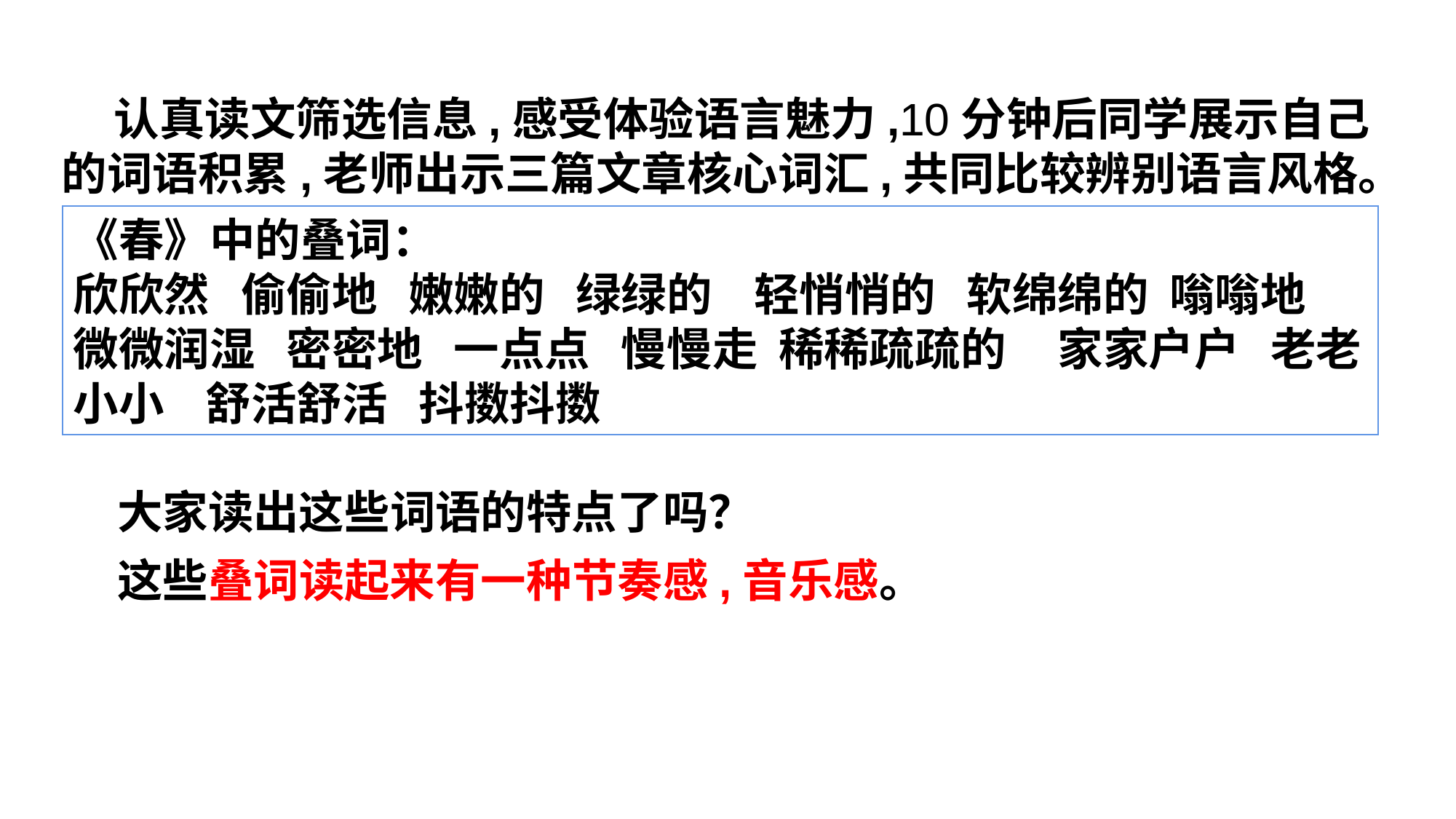

认真读文筛选信息,感受体验语言魅力,10分钟后同学展示自己的词语积累,老师出示三篇文章核心词汇,共同比较辨别语言风格。
《春》中的叠词：
欣欣然   偷偷地   嫩嫩的   绿绿的    轻悄悄的   软绵绵的  嗡嗡地   微微润湿   密密地   一点点   慢慢走  稀稀疏疏的     家家户户   老老小小    舒活舒活   抖擞抖擞
大家读出这些词语的特点了吗？
这些叠词读起来有一种节奏感,音乐感。